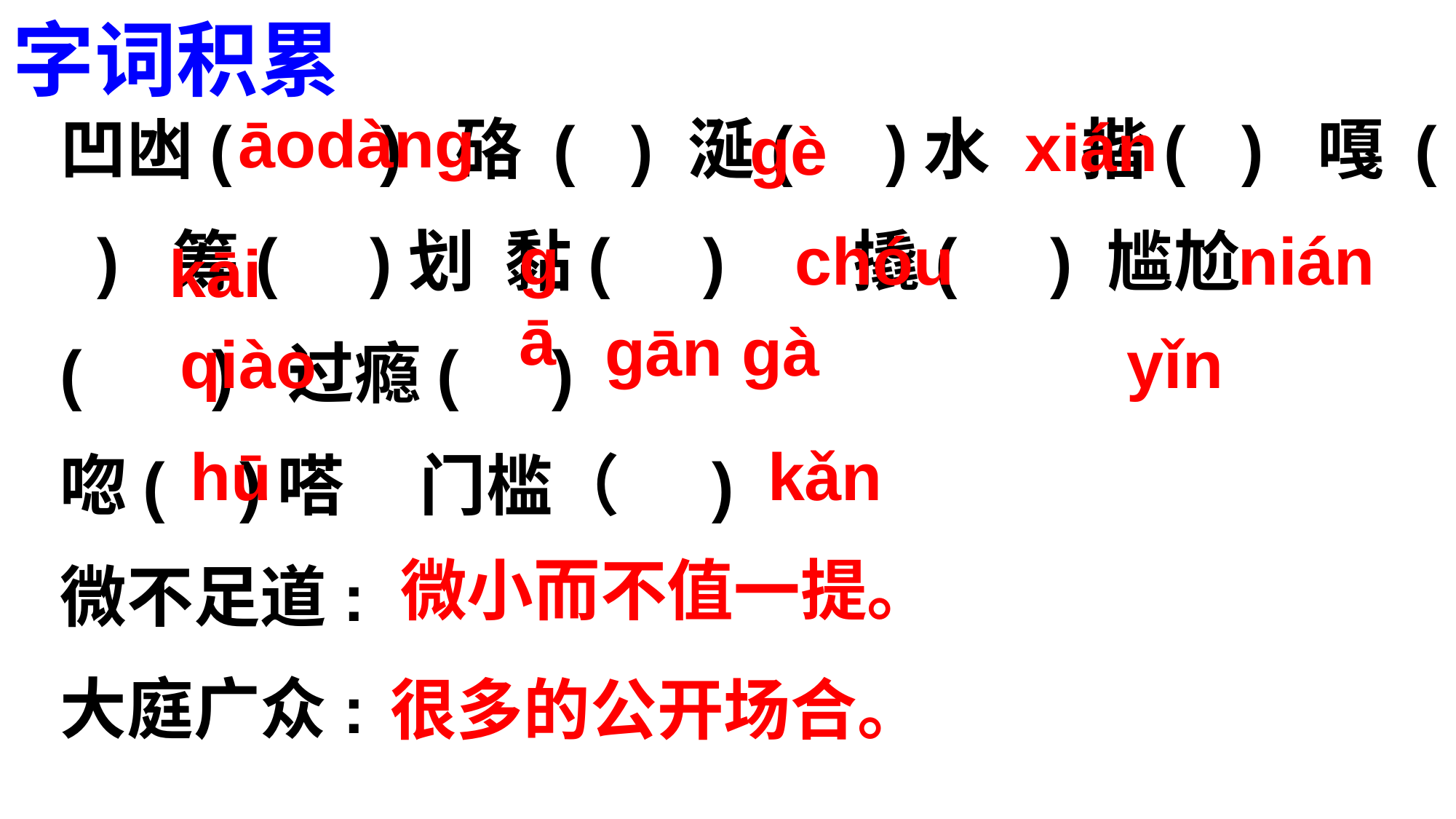

字词积累
凹凼(        )  硌 (   ) 涎(     )水      揩(   )  嘎 (   )  筹(     )划  黏(     )      撬(     ) 尴尬 (       )  过瘾(     )
唿(    )嗒     门槛（     )
微不足道:
大庭广众:

āodàng
xián
gè

gā
chóu
nián
kāi
ɡān gà
qiào
yǐn
hū
kǎn
  微小而不值一提。
   很多的公开场合。